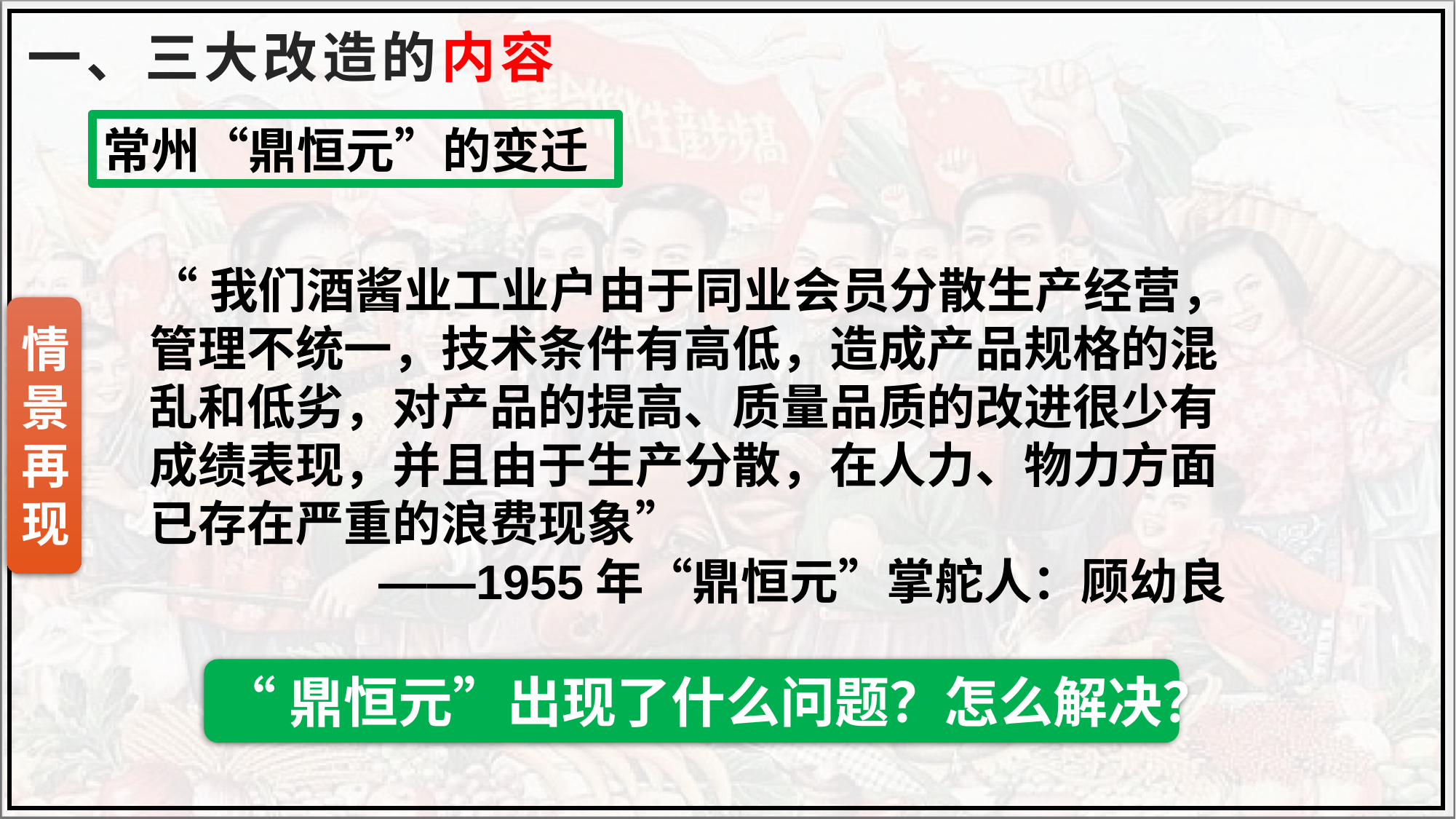

一、三大改造的内容
常州“鼎恒元”的变迁
“我们酒酱业工业户由于同业会员分散生产经营，管理不统一，技术条件有高低，造成产品规格的混乱和低劣，对产品的提高、质量品质的改进很少有成绩表现，并且由于生产分散，在人力、物力方面已存在严重的浪费现象”
——1955年“鼎恒元”掌舵人：顾幼良
情景再现
“鼎恒元”出现了什么问题？怎么解决？
16